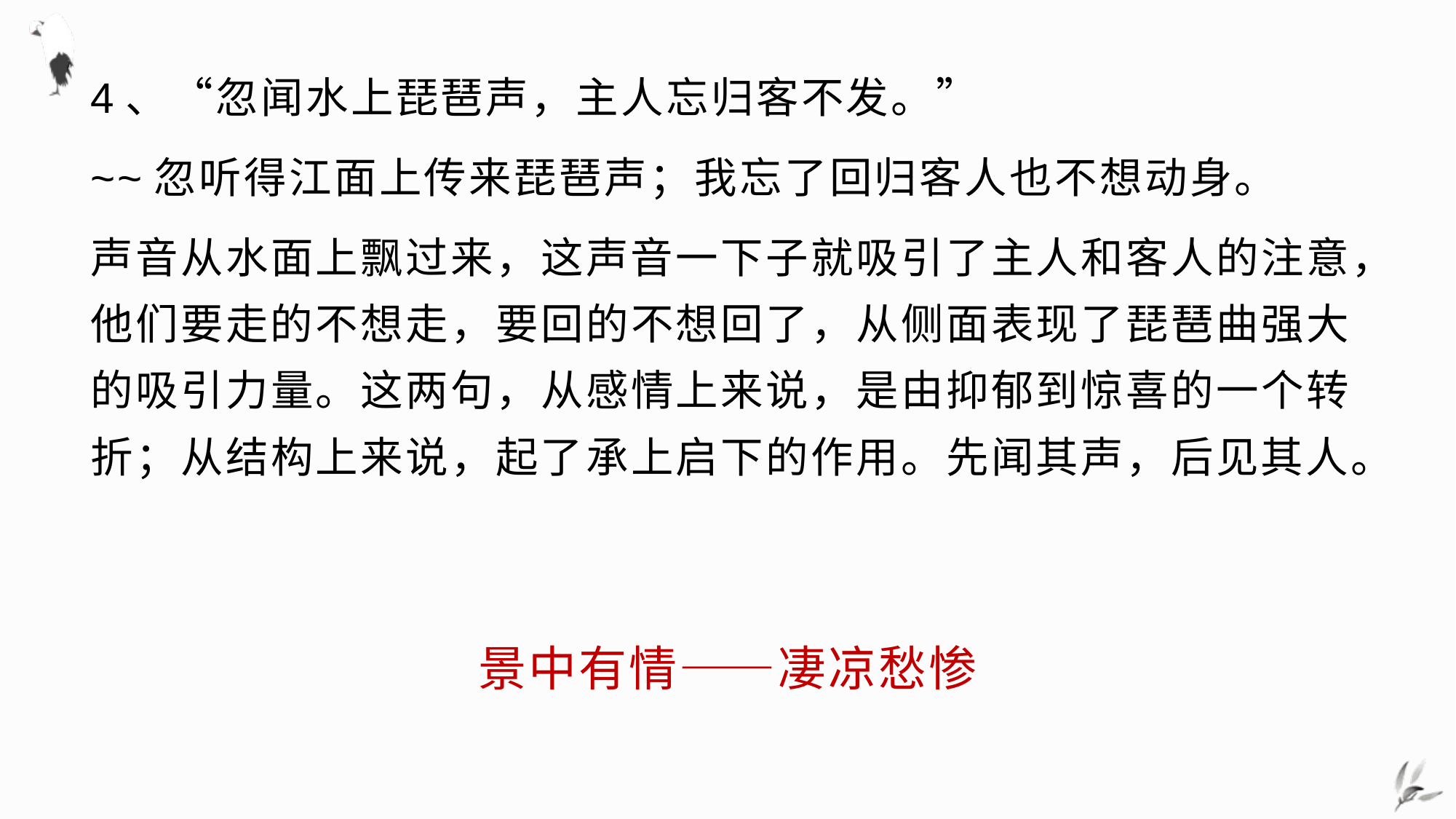

4、“忽闻水上琵琶声，主人忘归客不发。”
~~忽听得江面上传来琵琶声；我忘了回归客人也不想动身。
声音从水面上飘过来，这声音一下子就吸引了主人和客人的注意，他们要走的不想走，要回的不想回了，从侧面表现了琵琶曲强大的吸引力量。这两句，从感情上来说，是由抑郁到惊喜的一个转折；从结构上来说，起了承上启下的作用。先闻其声，后见其人。

景中有情——凄凉愁惨